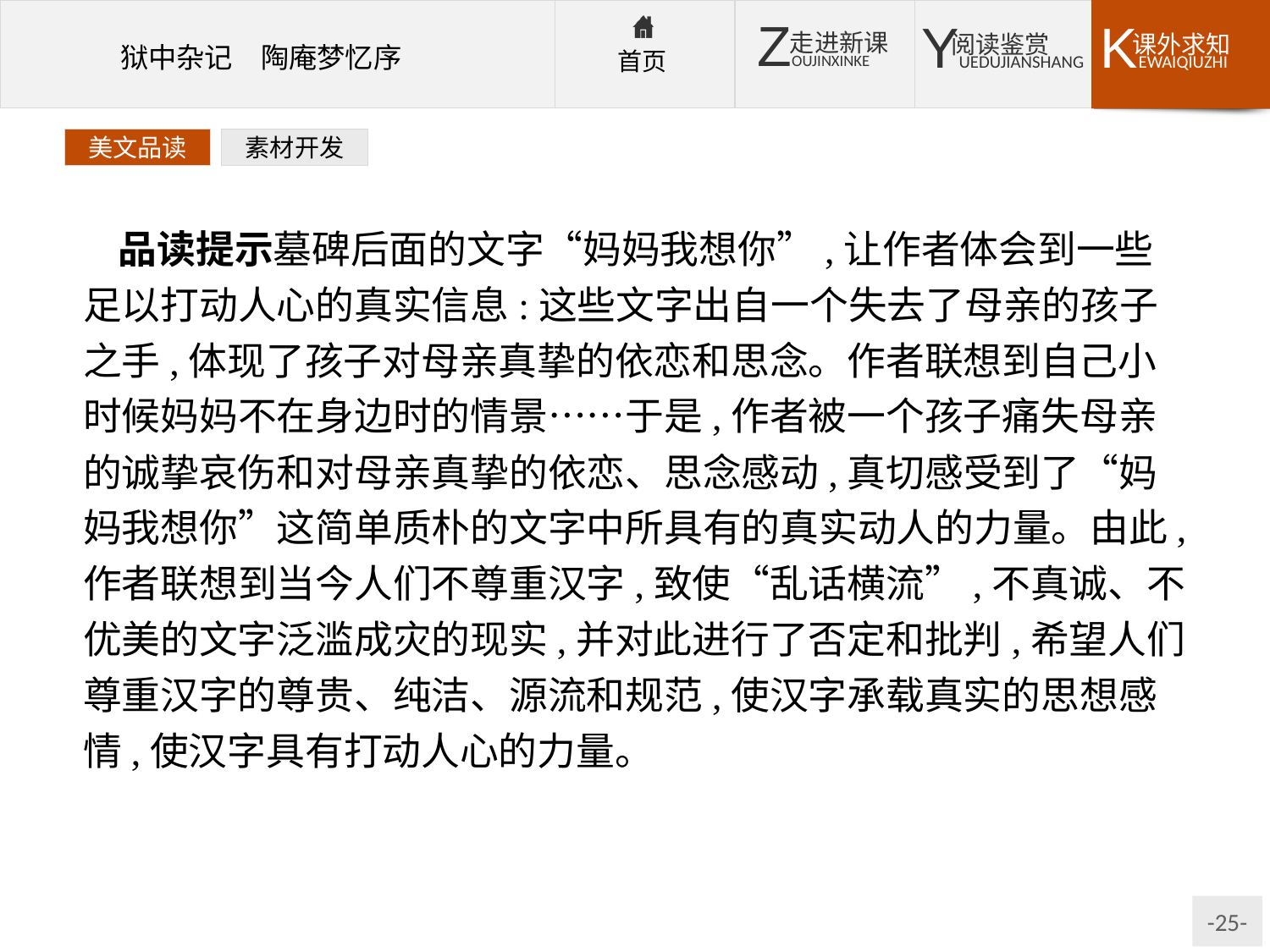

美文品读
素材开发
品读提示墓碑后面的文字“妈妈我想你”,让作者体会到一些足以打动人心的真实信息:这些文字出自一个失去了母亲的孩子之手,体现了孩子对母亲真挚的依恋和思念。作者联想到自己小时候妈妈不在身边时的情景……于是,作者被一个孩子痛失母亲的诚挚哀伤和对母亲真挚的依恋、思念感动,真切感受到了“妈妈我想你”这简单质朴的文字中所具有的真实动人的力量。由此,作者联想到当今人们不尊重汉字,致使“乱话横流”,不真诚、不优美的文字泛滥成灾的现实,并对此进行了否定和批判,希望人们尊重汉字的尊贵、纯洁、源流和规范,使汉字承载真实的思想感情,使汉字具有打动人心的力量。